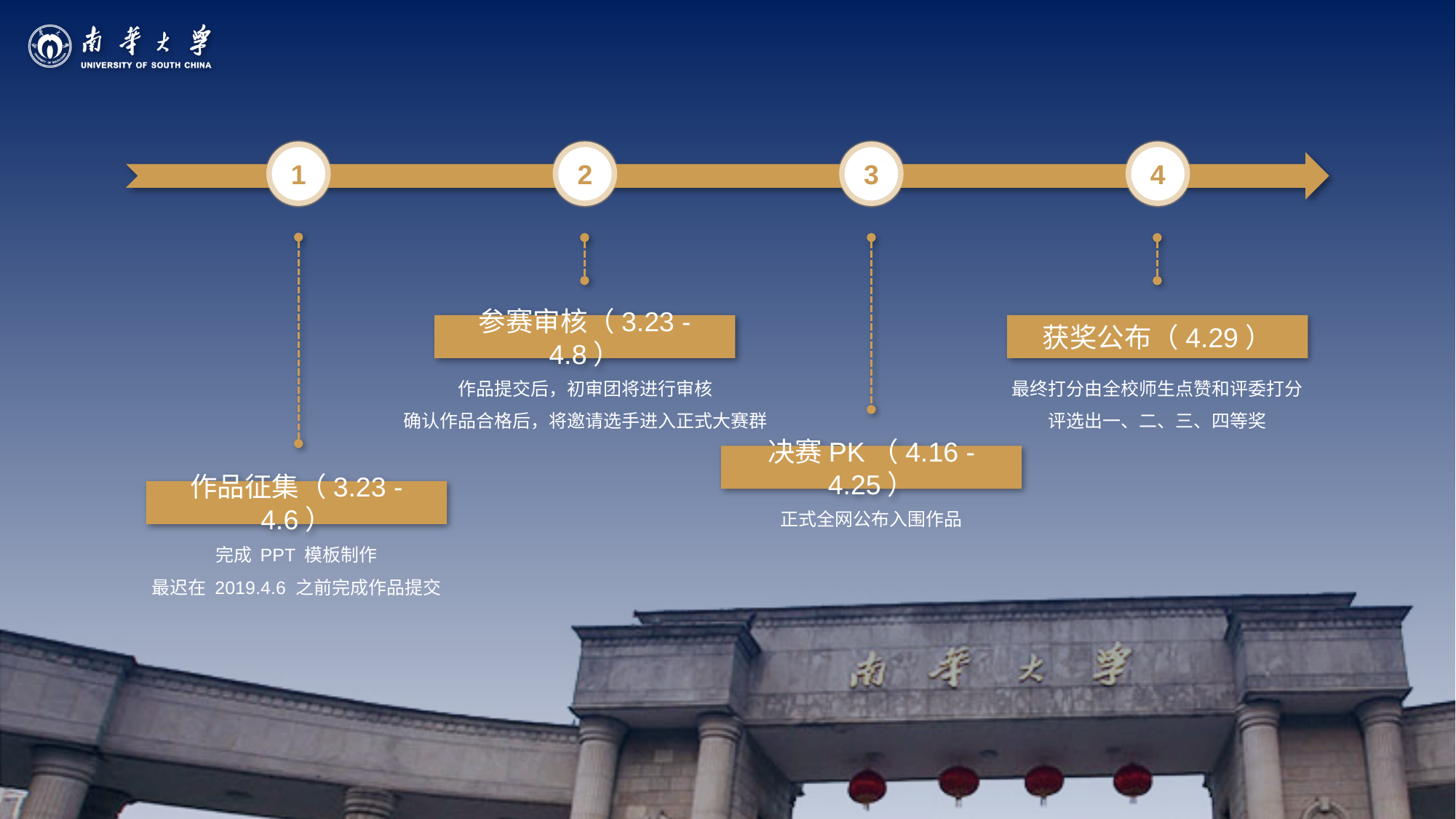

1
2
3
4

参赛审核（3.23 - 4.8）
获奖公布（4.29）
作品提交后，初审团将进行审核
确认作品合格后，将邀请选手进入正式大赛群
最终打分由全校师生点赞和评委打分
评选出一、二、三、四等奖
决赛PK（4.16 - 4.25）
作品征集（3.23 - 4.6）
正式全网公布入围作品
完成 PPT 模板制作
最迟在 2019.4.6 之前完成作品提交